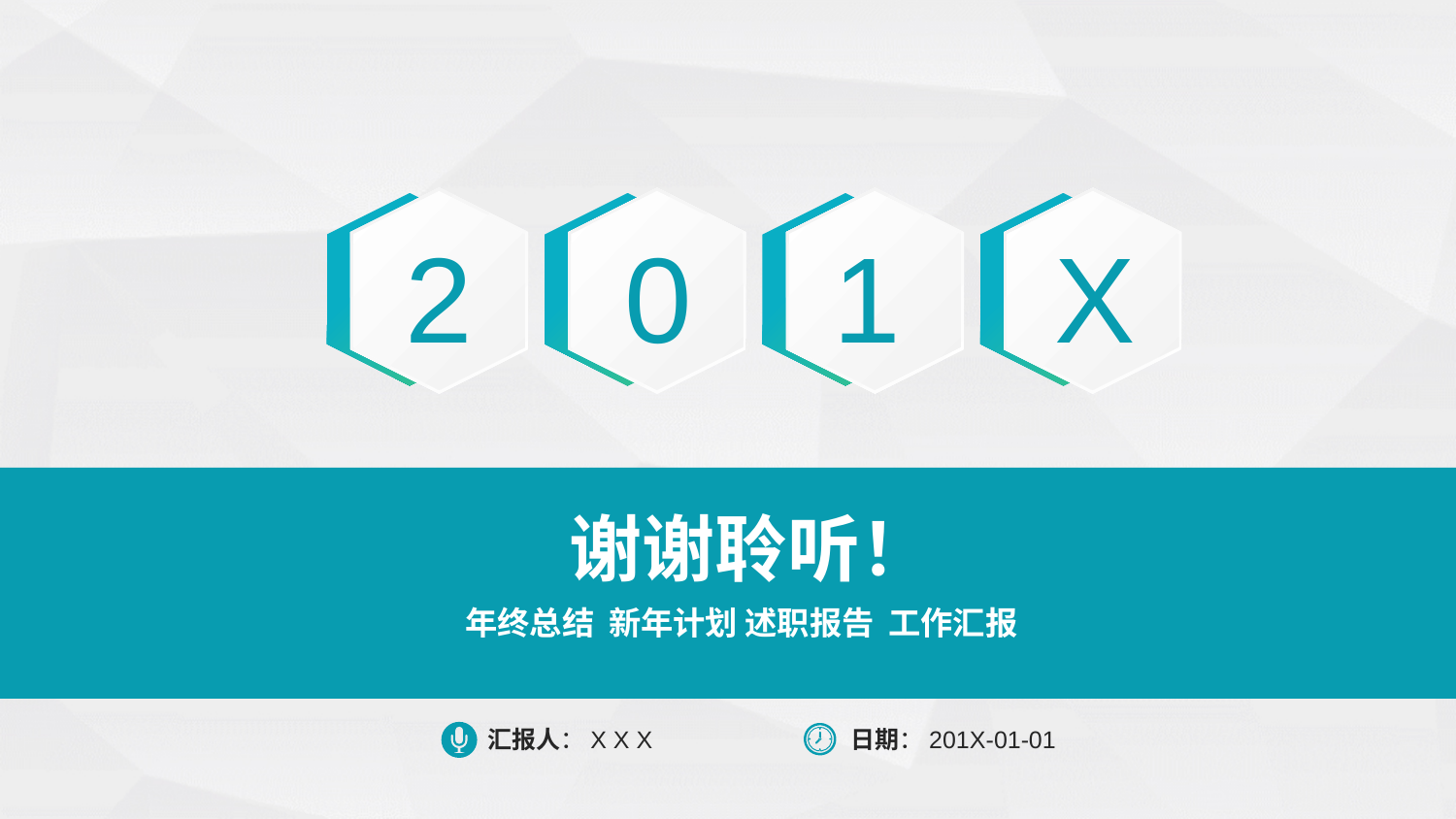

2
0
1
X

谢谢聆听！
年终总结  新年计划 述职报告  工作汇报
汇报人：X X X
日期：201X-01-01